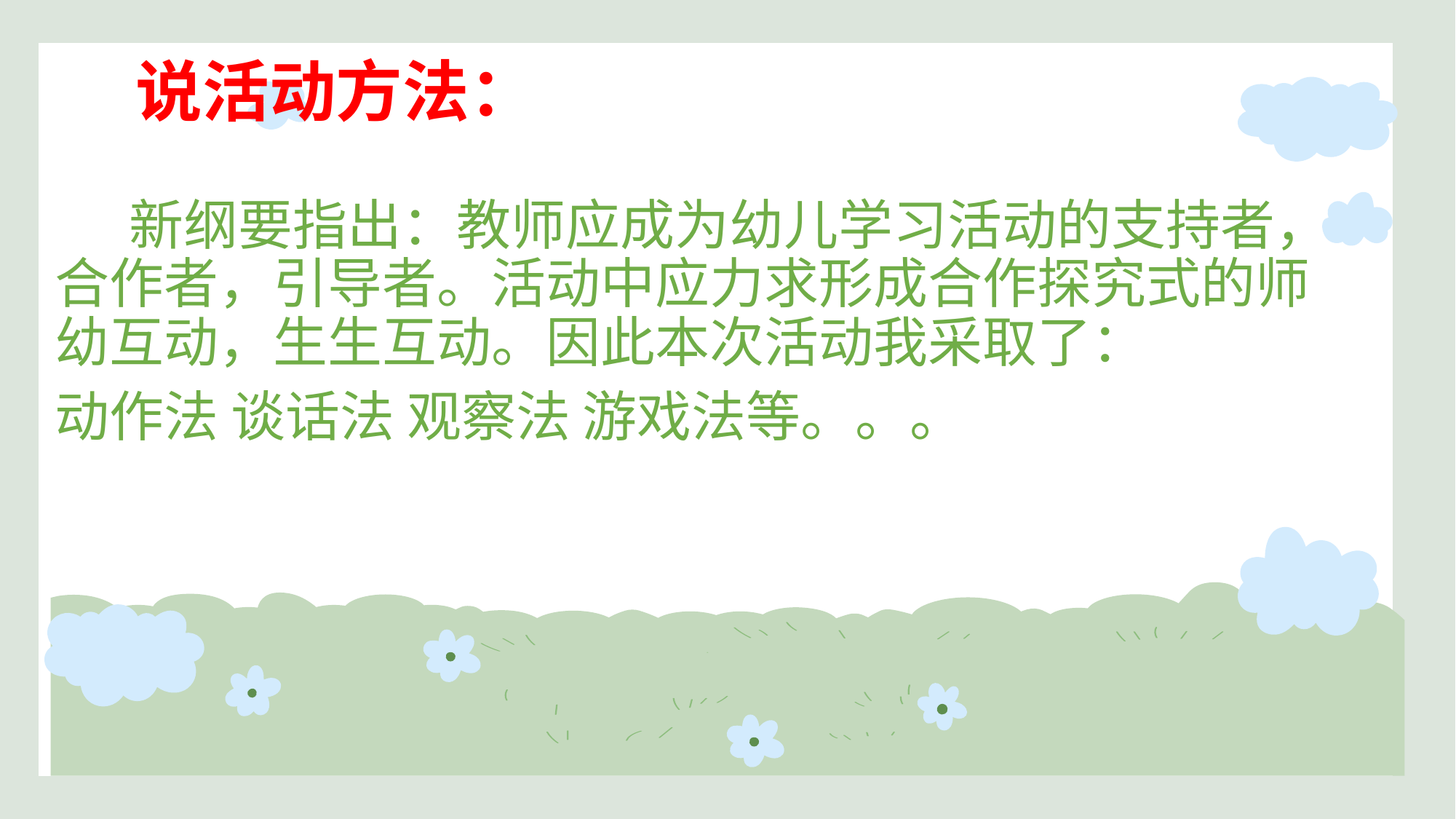

说活动方法：

     新纲要指出：教师应成为幼儿学习活动的支持者，合作者，引导者。活动中应力求形成合作探究式的师幼互动，生生互动。因此本次活动我采取了：
动作法 谈话法 观察法 游戏法等。。。